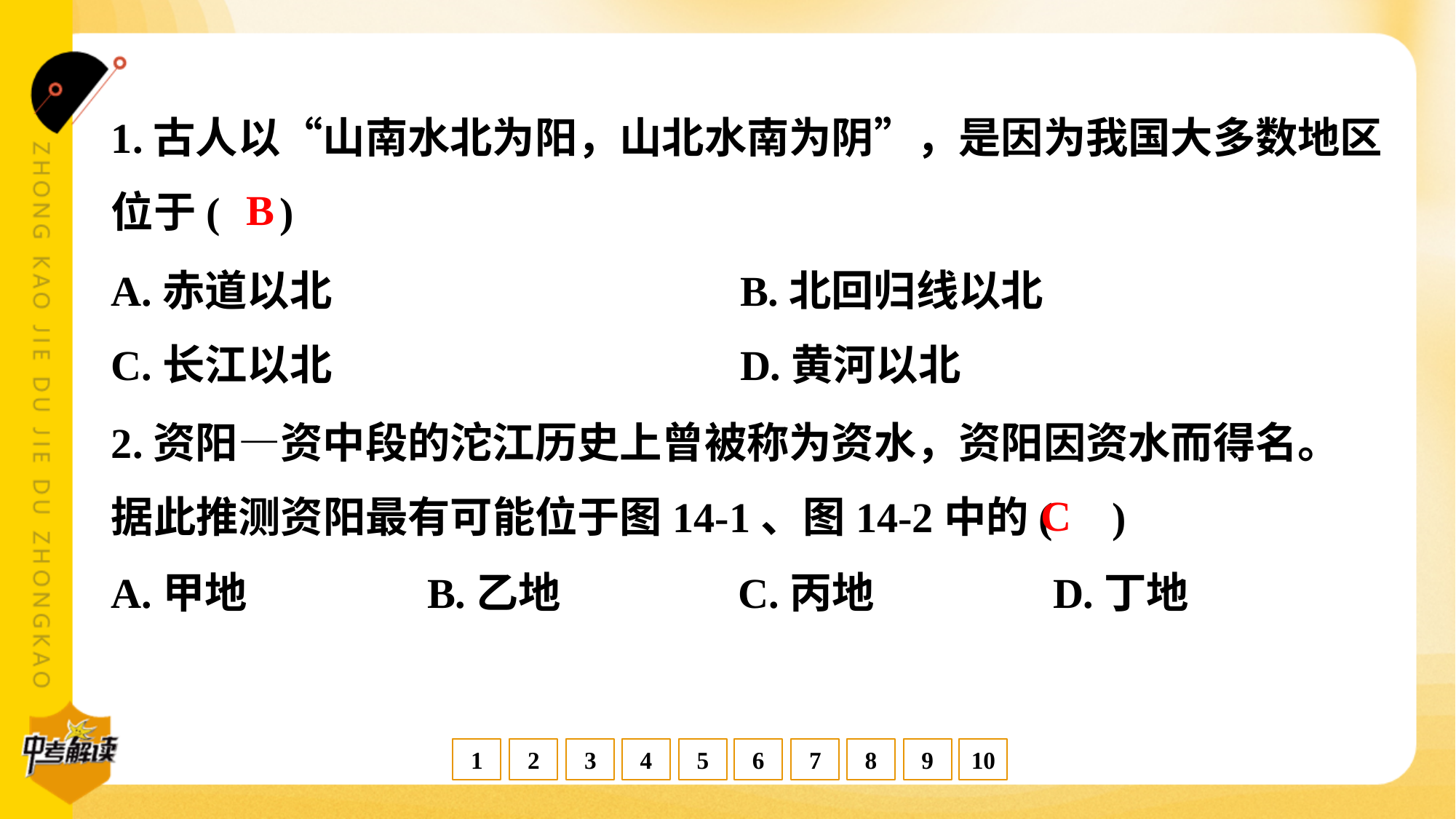

1.古人以“山南水北为阳，山北水南为阴”，是因为我国大多数地区
位于(     )
B
A.赤道以北	B.北回归线以北
C.长江以北	D.黄河以北
2.资阳—资中段的沱江历史上曾被称为资水，资阳因资水而得名。
据此推测资阳最有可能位于图14-1、图14-2中的(     )
C
A.甲地	B.乙地	C.丙地	D.丁地